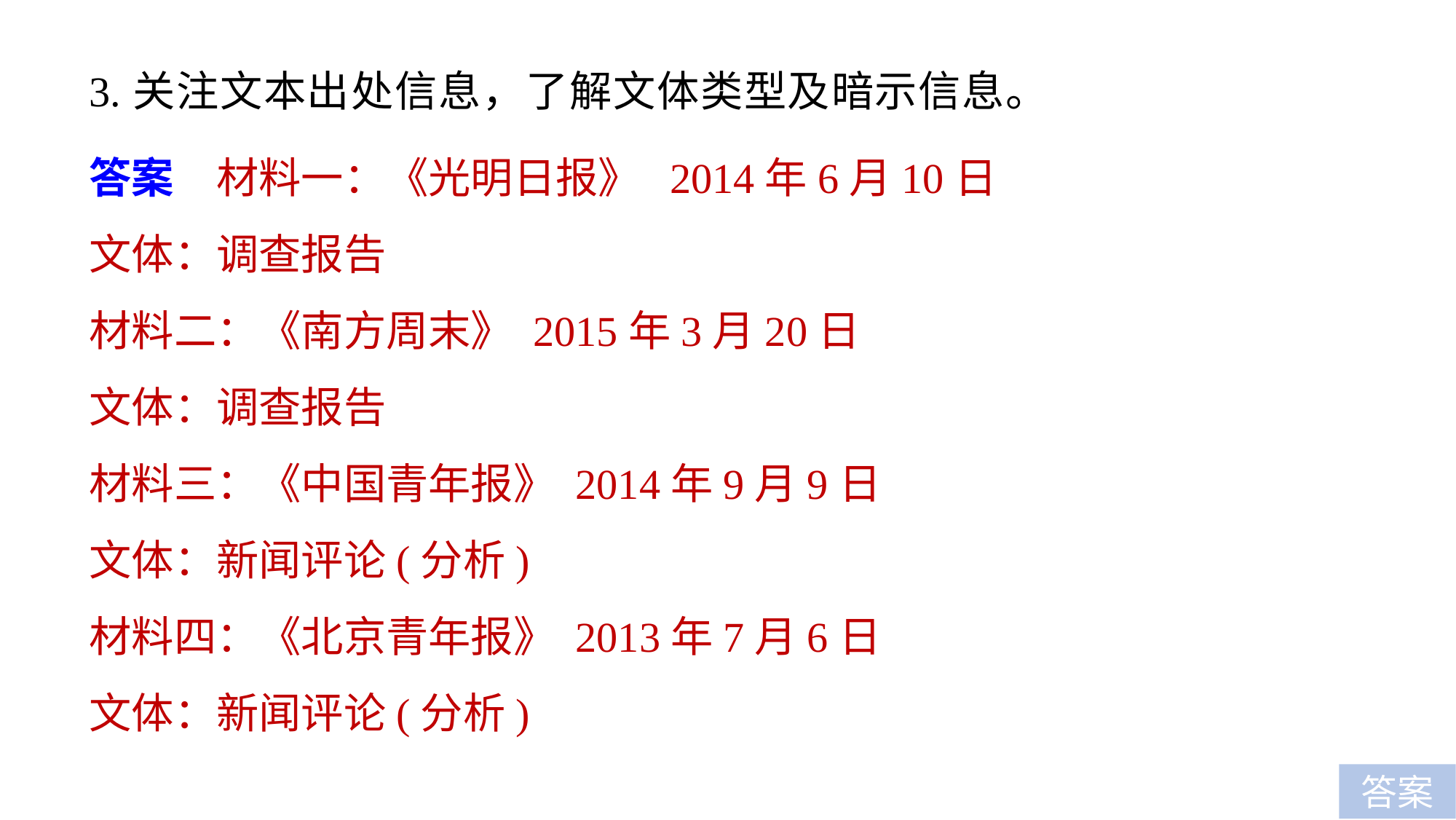

3.关注文本出处信息，了解文体类型及暗示信息。
答案　材料一：《光明日报》  2014年6月10日
文体：调查报告
材料二：《南方周末》 2015年3月20日
文体：调查报告
材料三：《中国青年报》 2014年9月9日
文体：新闻评论(分析)
材料四：《北京青年报》 2013年7月6日
文体：新闻评论(分析)
答案